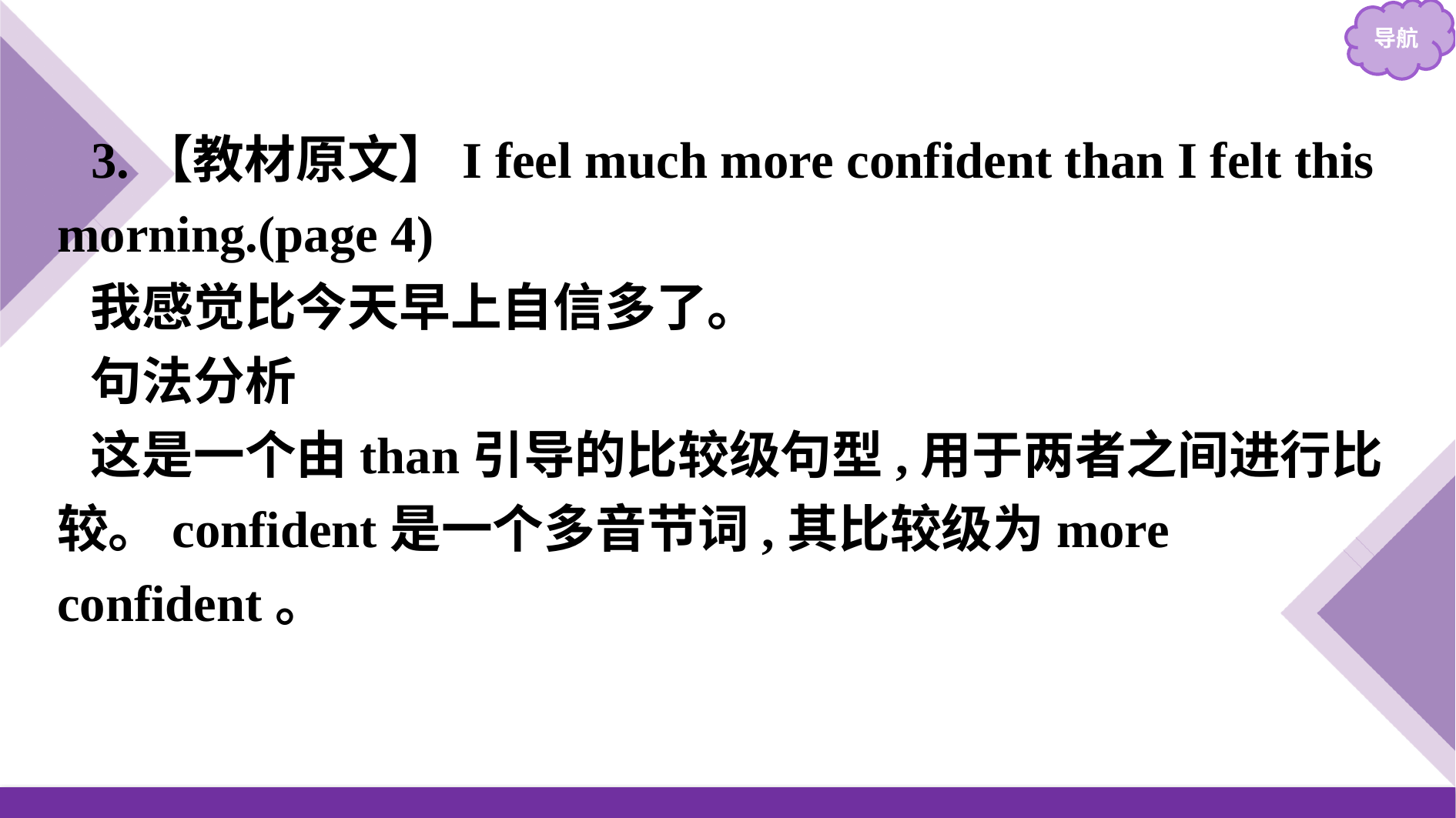

3.【教材原文】I feel much more confident than I felt this morning.(page 4)
我感觉比今天早上自信多了。
句法分析
这是一个由than引导的比较级句型,用于两者之间进行比较。confident是一个多音节词,其比较级为more confident。